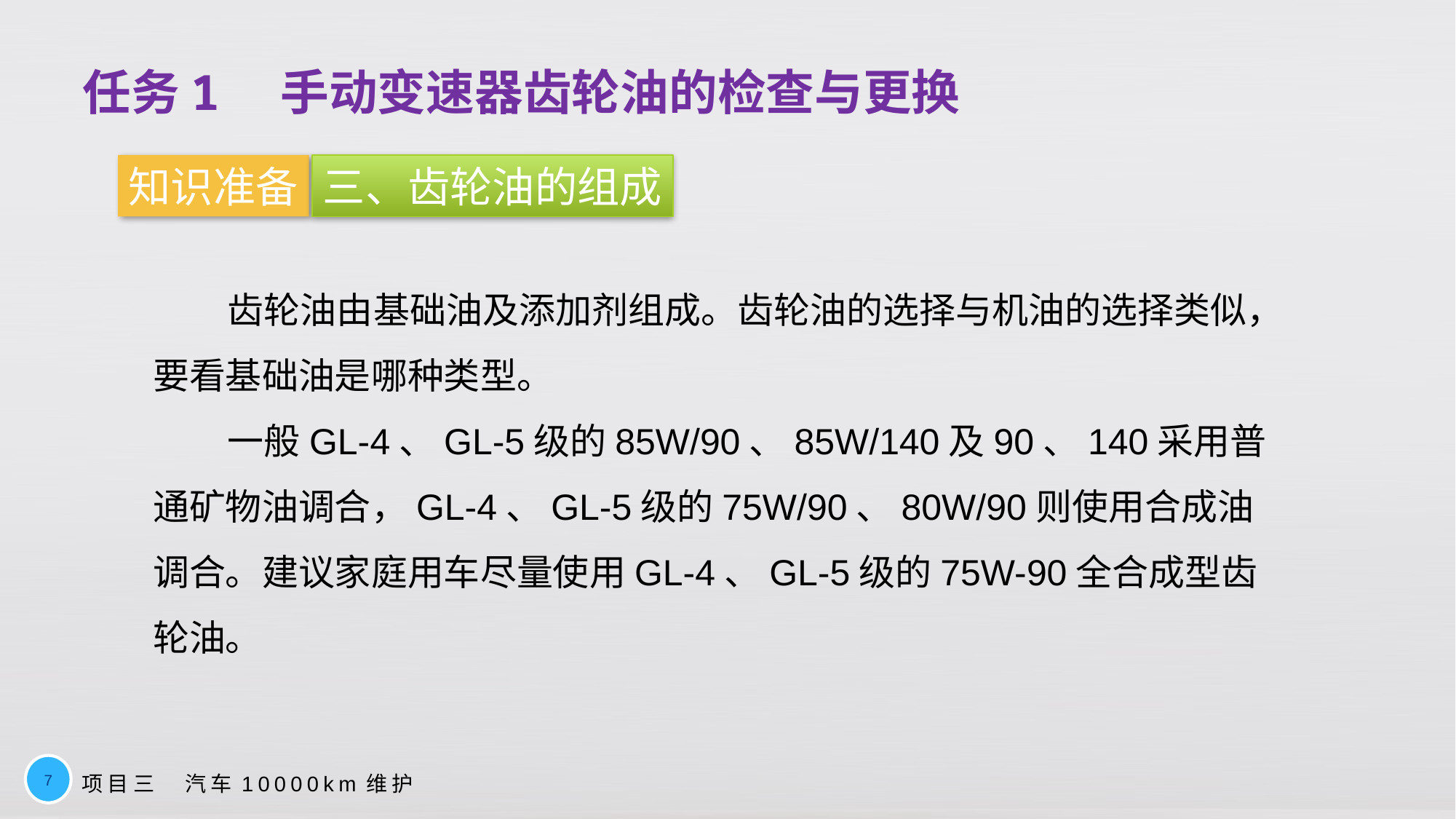

任务1　手动变速器齿轮油的检查与更换
知识准备
三、齿轮油的组成
齿轮油由基础油及添加剂组成。齿轮油的选择与机油的选择类似，要看基础油是哪种类型。
一般GL-4、GL-5级的85W/90、85W/140及90、140采用普通矿物油调合，GL-4、GL-5级的75W/90、80W/90则使用合成油调合。建议家庭用车尽量使用GL-4、GL-5级的75W-90全合成型齿轮油。
7